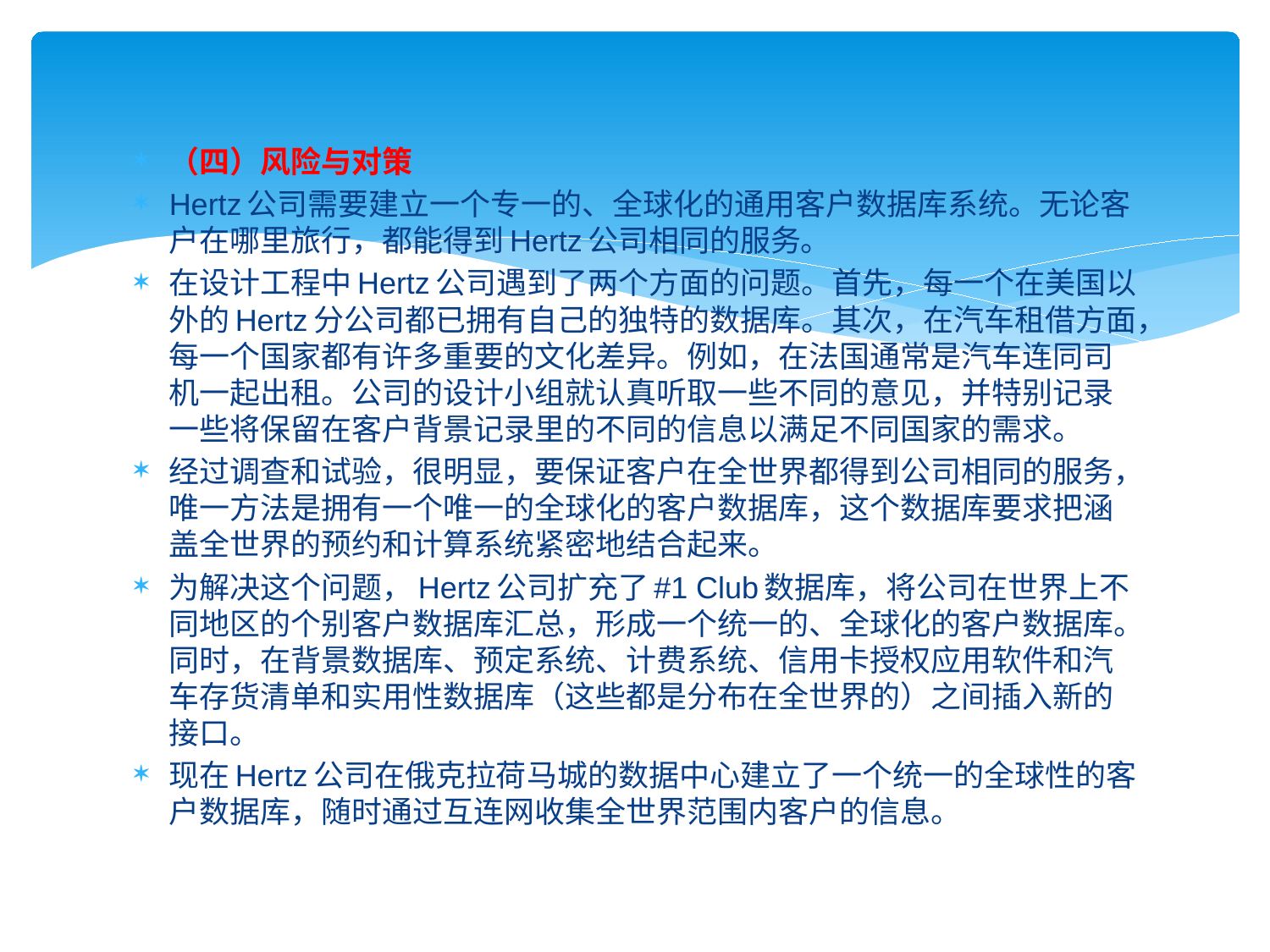

（四）风险与对策
Hertz公司需要建立一个专一的、全球化的通用客户数据库系统。无论客户在哪里旅行，都能得到Hertz公司相同的服务。
在设计工程中Hertz公司遇到了两个方面的问题。首先，每一个在美国以外的Hertz分公司都已拥有自己的独特的数据库。其次，在汽车租借方面，每一个国家都有许多重要的文化差异。例如，在法国通常是汽车连同司机一起出租。公司的设计小组就认真听取一些不同的意见，并特别记录一些将保留在客户背景记录里的不同的信息以满足不同国家的需求。
经过调查和试验，很明显，要保证客户在全世界都得到公司相同的服务，唯一方法是拥有一个唯一的全球化的客户数据库，这个数据库要求把涵盖全世界的预约和计算系统紧密地结合起来。
为解决这个问题，Hertz公司扩充了#1 Club数据库，将公司在世界上不同地区的个别客户数据库汇总，形成一个统一的、全球化的客户数据库。同时，在背景数据库、预定系统、计费系统、信用卡授权应用软件和汽车存货清单和实用性数据库（这些都是分布在全世界的）之间插入新的接口。
现在Hertz公司在俄克拉荷马城的数据中心建立了一个统一的全球性的客户数据库，随时通过互连网收集全世界范围内客户的信息。